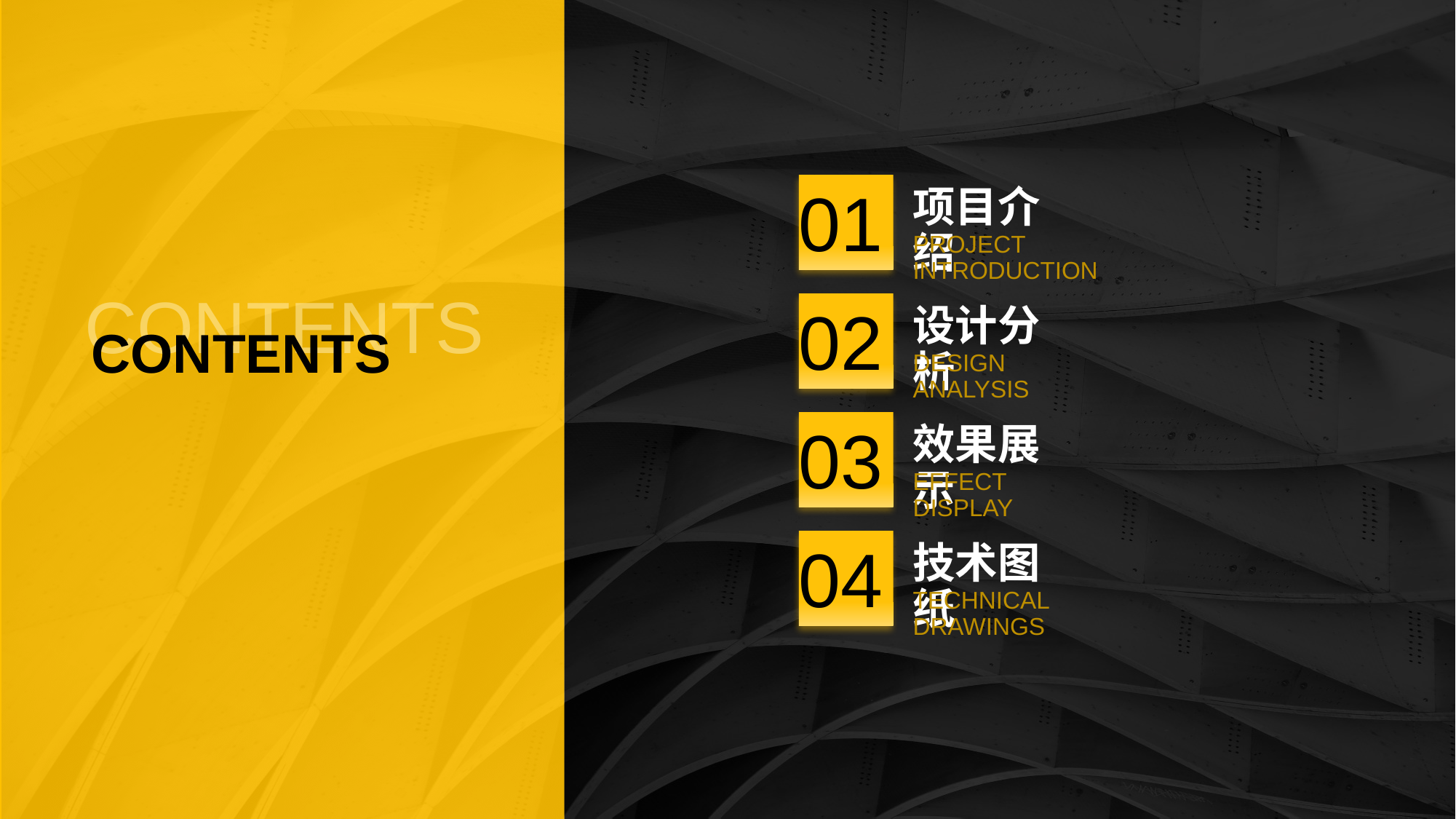

01
项目介绍
PROJECT INTRODUCTION
02
设计分析
DESIGN ANALYSIS
03
效果展示
EFFECT DISPLAY
04
技术图纸
TECHNICAL DRAWINGS